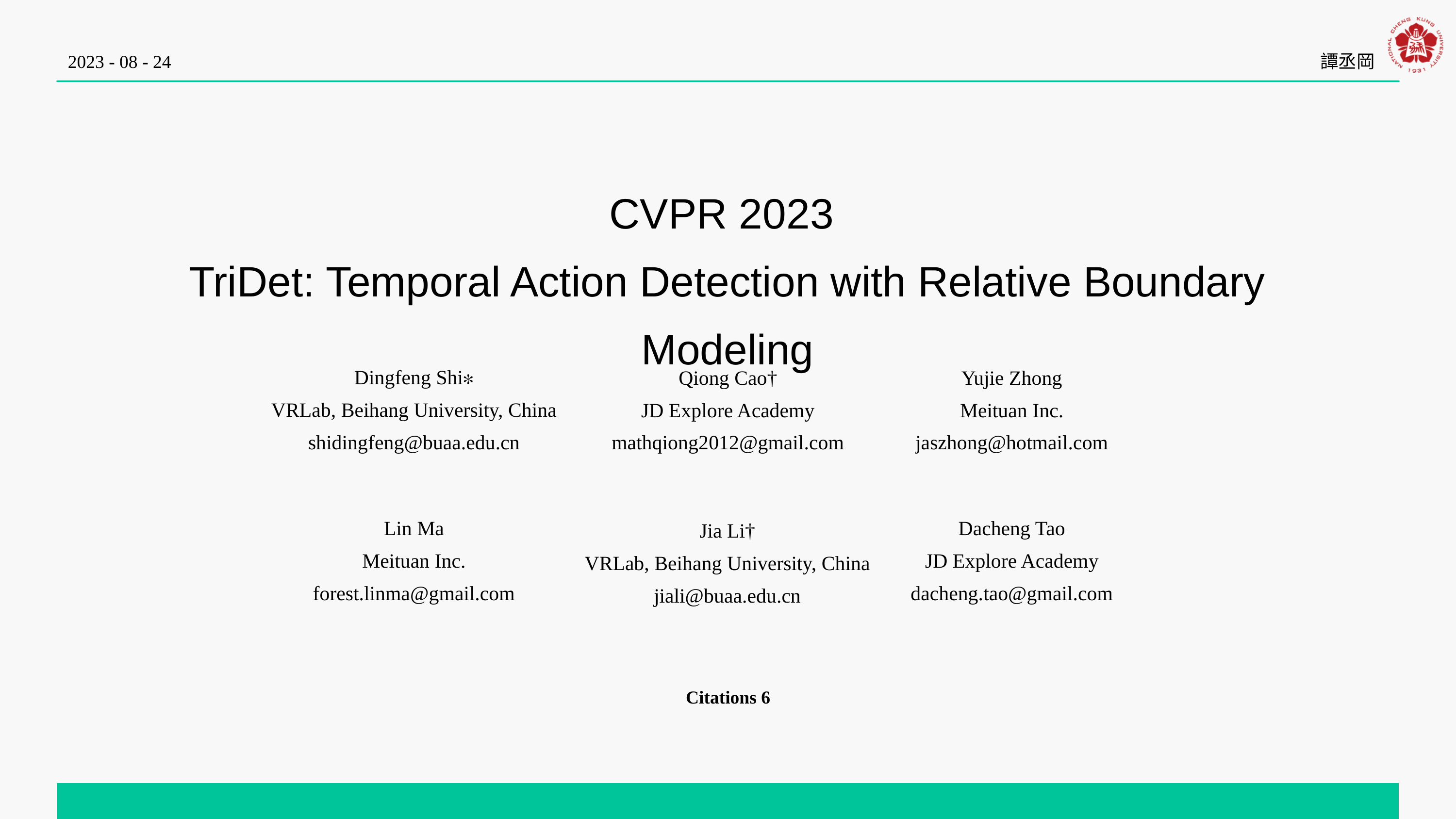

2023 - 08 - 24
譚丞岡

CVPR 2023
TriDet: Temporal Action Detection with Relative Boundary Modeling
Dingfeng Shi∗
VRLab, Beihang University, China
shidingfeng@buaa.edu.cn
Qiong Cao†
JD Explore Academy
mathqiong2012@gmail.com
Yujie Zhong
Meituan Inc.
jaszhong@hotmail.com
Lin Ma
Meituan Inc.
forest.linma@gmail.com
Dacheng Tao
JD Explore Academy
dacheng.tao@gmail.com
Jia Li†
VRLab, Beihang University, China
jiali@buaa.edu.cn
Citations 6